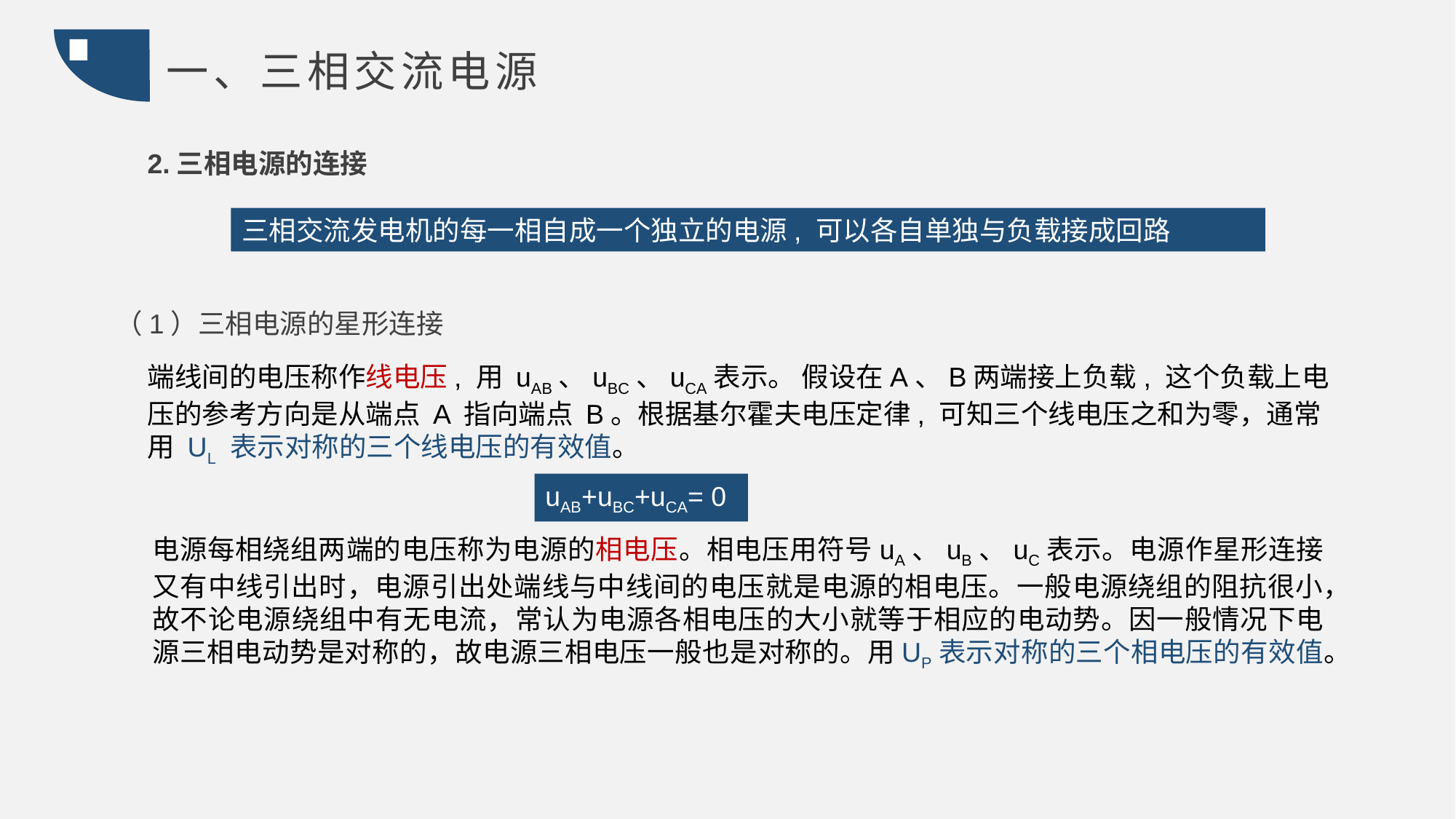

一、三相交流电源
2.三相电源的连接
三相交流发电机的每一相自成一个独立的电源, 可以各自单独与负载接成回路
（1）三相电源的星形连接
端线间的电压称作线电压, 用 uAB、uBC、uCA表示。 假设在A、B两端接上负载, 这个负载上电压的参考方向是从端点 A 指向端点 B。根据基尔霍夫电压定律, 可知三个线电压之和为零，通常用 UL 表示对称的三个线电压的有效值。
uAB+uBC+uCA= 0
电源每相绕组两端的电压称为电源的相电压。相电压用符号uA、uB、uC表示。电源作星形连接又有中线引出时，电源引出处端线与中线间的电压就是电源的相电压。一般电源绕组的阻抗很小，故不论电源绕组中有无电流，常认为电源各相电压的大小就等于相应的电动势。因一般情况下电源三相电动势是对称的，故电源三相电压一般也是对称的。用UP表示对称的三个相电压的有效值。